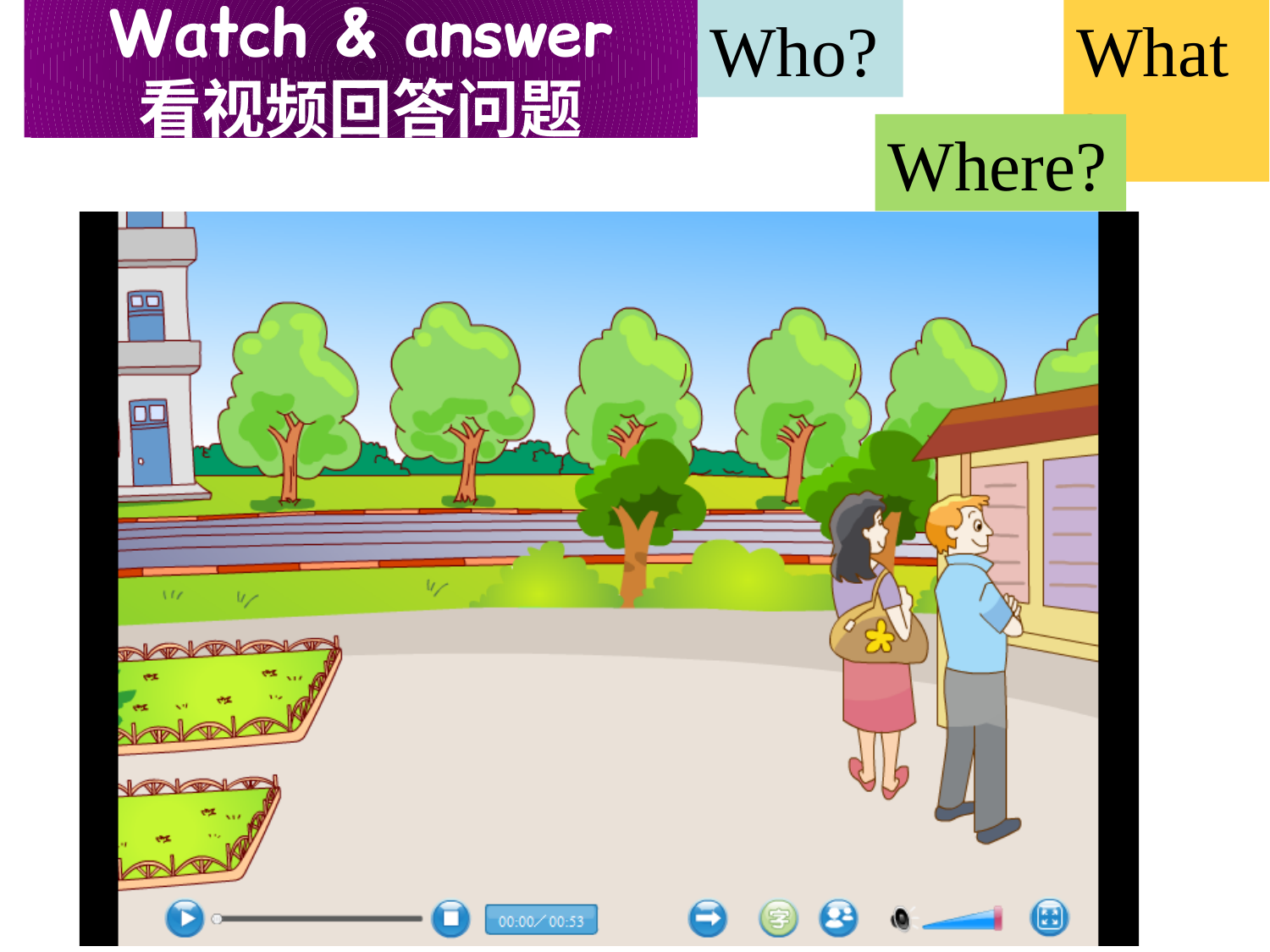

Watch & answer
看视频回答问题
Who?
What?
Where?